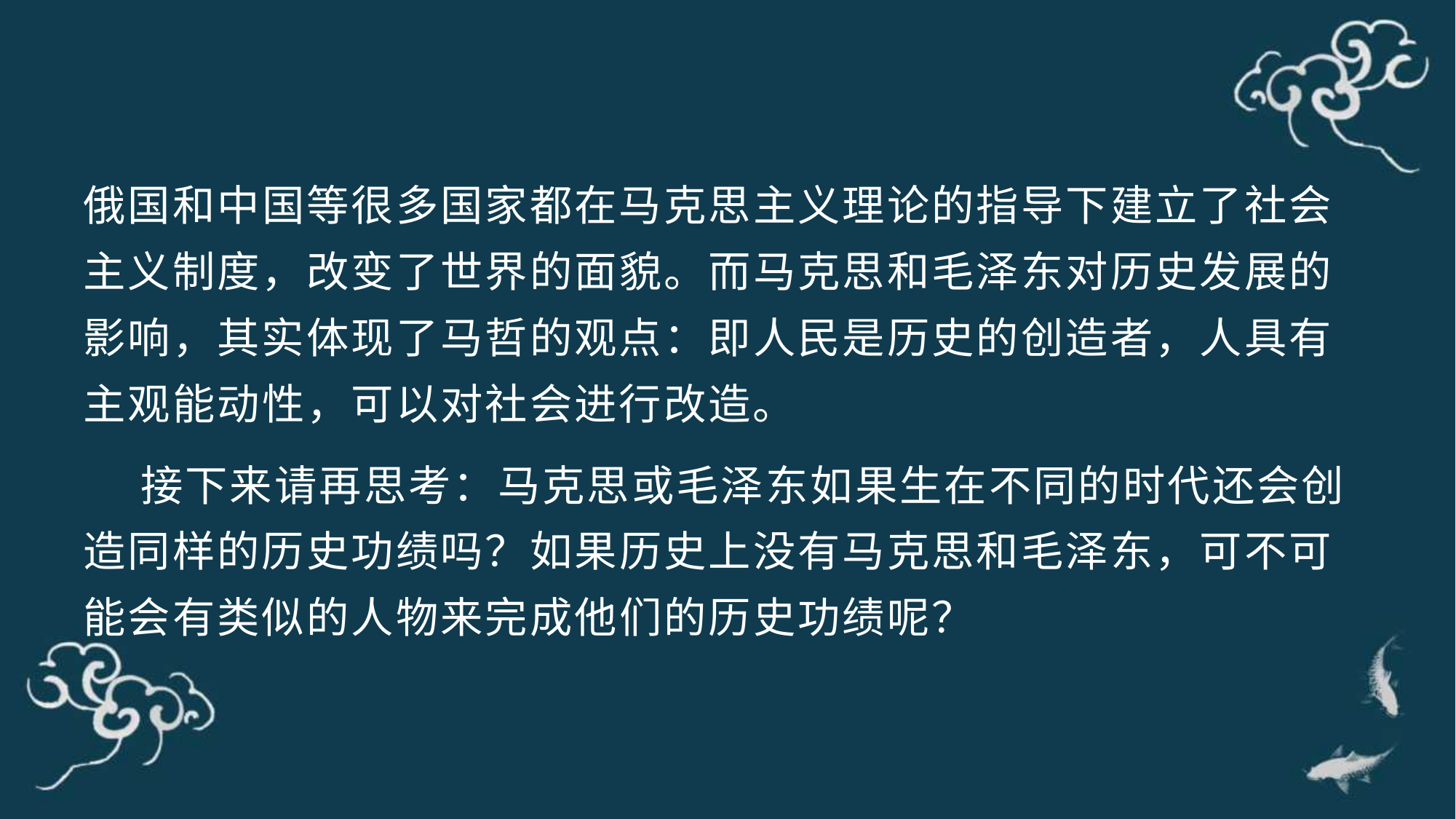

俄国和中国等很多国家都在马克思主义理论的指导下建立了社会主义制度，改变了世界的面貌。而马克思和毛泽东对历史发展的影响，其实体现了马哲的观点：即人民是历史的创造者，人具有主观能动性，可以对社会进行改造。
    接下来请再思考：马克思或毛泽东如果生在不同的时代还会创造同样的历史功绩吗？如果历史上没有马克思和毛泽东，可不可能会有类似的人物来完成他们的历史功绩呢？